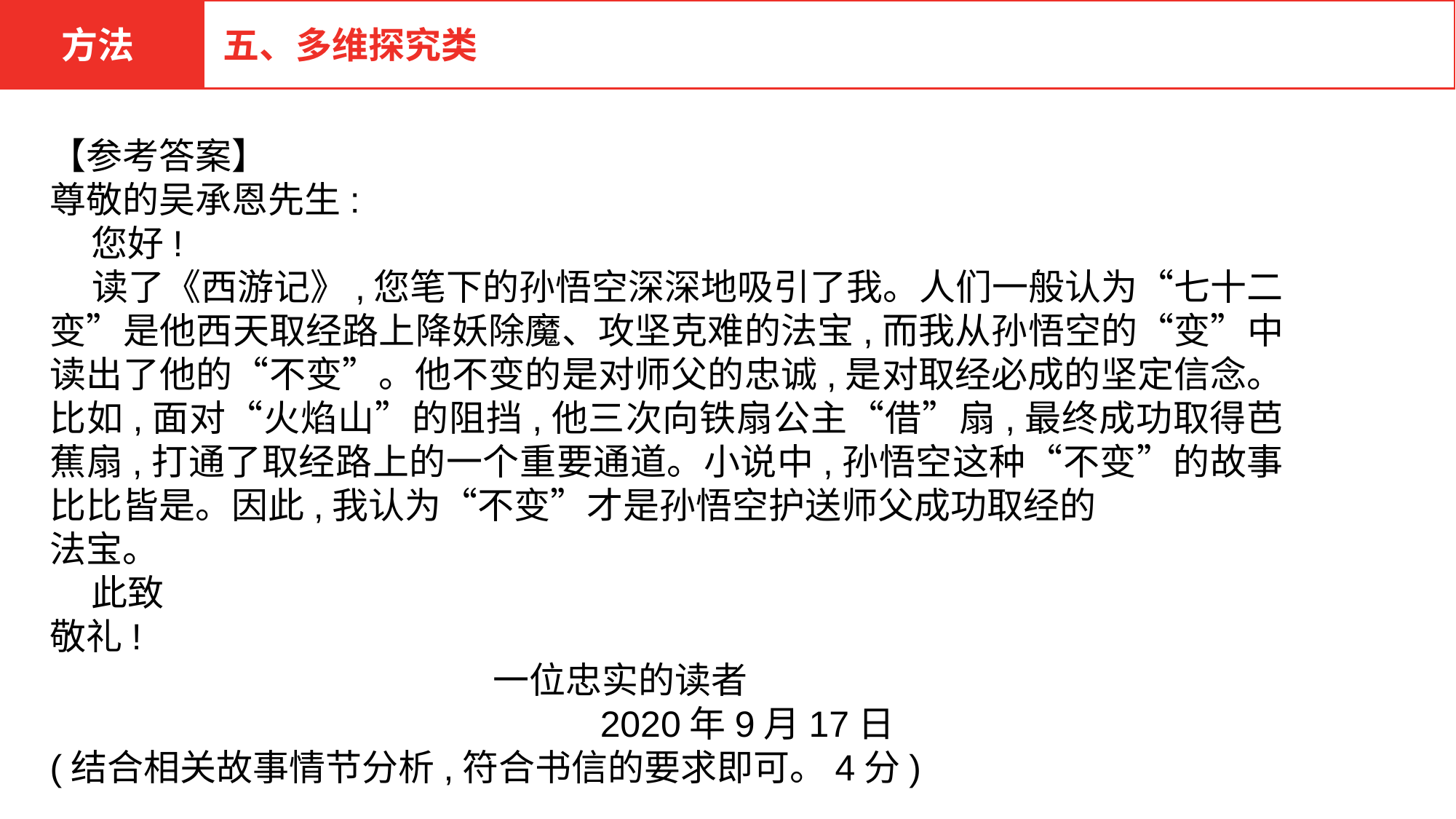

方法
五、多维探究类
【参考答案】
尊敬的吴承恩先生:
    您好!
    读了《西游记》,您笔下的孙悟空深深地吸引了我。人们一般认为“七十二变”是他西天取经路上降妖除魔、攻坚克难的法宝,而我从孙悟空的“变”中读出了他的“不变”。他不变的是对师父的忠诚,是对取经必成的坚定信念。比如,面对“火焰山”的阻挡,他三次向铁扇公主“借”扇,最终成功取得芭蕉扇,打通了取经路上的一个重要通道。小说中,孙悟空这种“不变”的故事比比皆是。因此,我认为“不变”才是孙悟空护送师父成功取经的
法宝。
    此致
敬礼!
                                                     一位忠实的读者
                                                      2020年9月17日
(结合相关故事情节分析,符合书信的要求即可。4分)